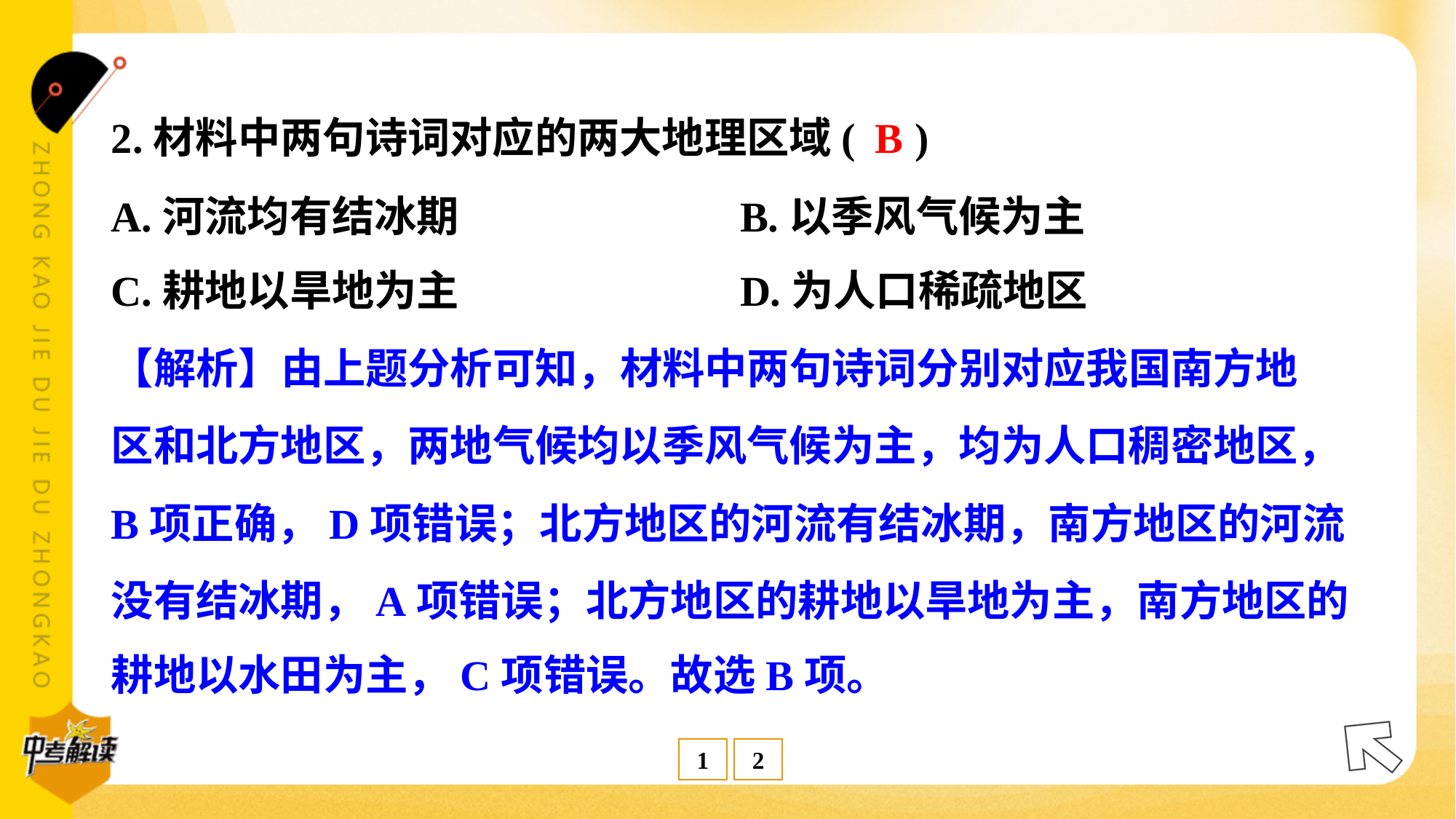

B
2.材料中两句诗词对应的两大地理区域(     )
A.河流均有结冰期	B.以季风气候为主
C.耕地以旱地为主	D.为人口稀疏地区
【解析】由上题分析可知，材料中两句诗词分别对应我国南方地
区和北方地区，两地气候均以季风气候为主，均为人口稠密地区，
B项正确，D项错误；北方地区的河流有结冰期，南方地区的河流
没有结冰期，A项错误；北方地区的耕地以旱地为主，南方地区的
耕地以水田为主，C项错误。故选B项。